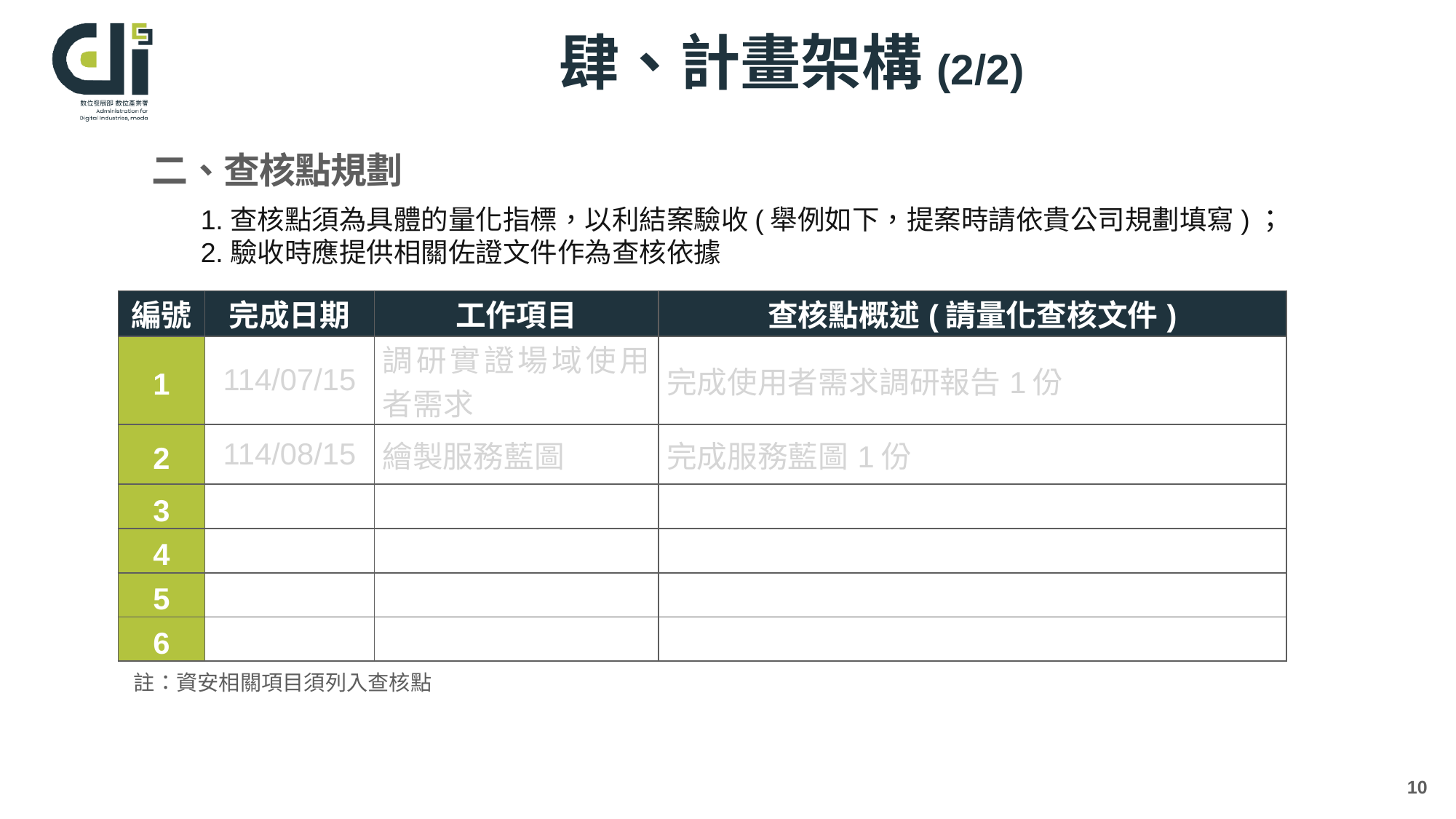

# 肆、計畫架構(2/2)
二、查核點規劃
1.查核點須為具體的量化指標，以利結案驗收(舉例如下，提案時請依貴公司規劃填寫)；
2.驗收時應提供相關佐證文件作為查核依據
| 編號 | 完成日期 | 工作項目 | 查核點概述(請量化查核文件) |
| --- | --- | --- | --- |
| 1 | 114/07/15 | 調研實證場域使用者需求 | 完成使用者需求調研報告1份 |
| 2 | 114/08/15 | 繪製服務藍圖 | 完成服務藍圖1份 |
| 3 |  |  |  |
| 4 |  |  |  |
| 5 |  |  |  |
| 6 |  |  |  |
註：資安相關項目須列入查核點
10